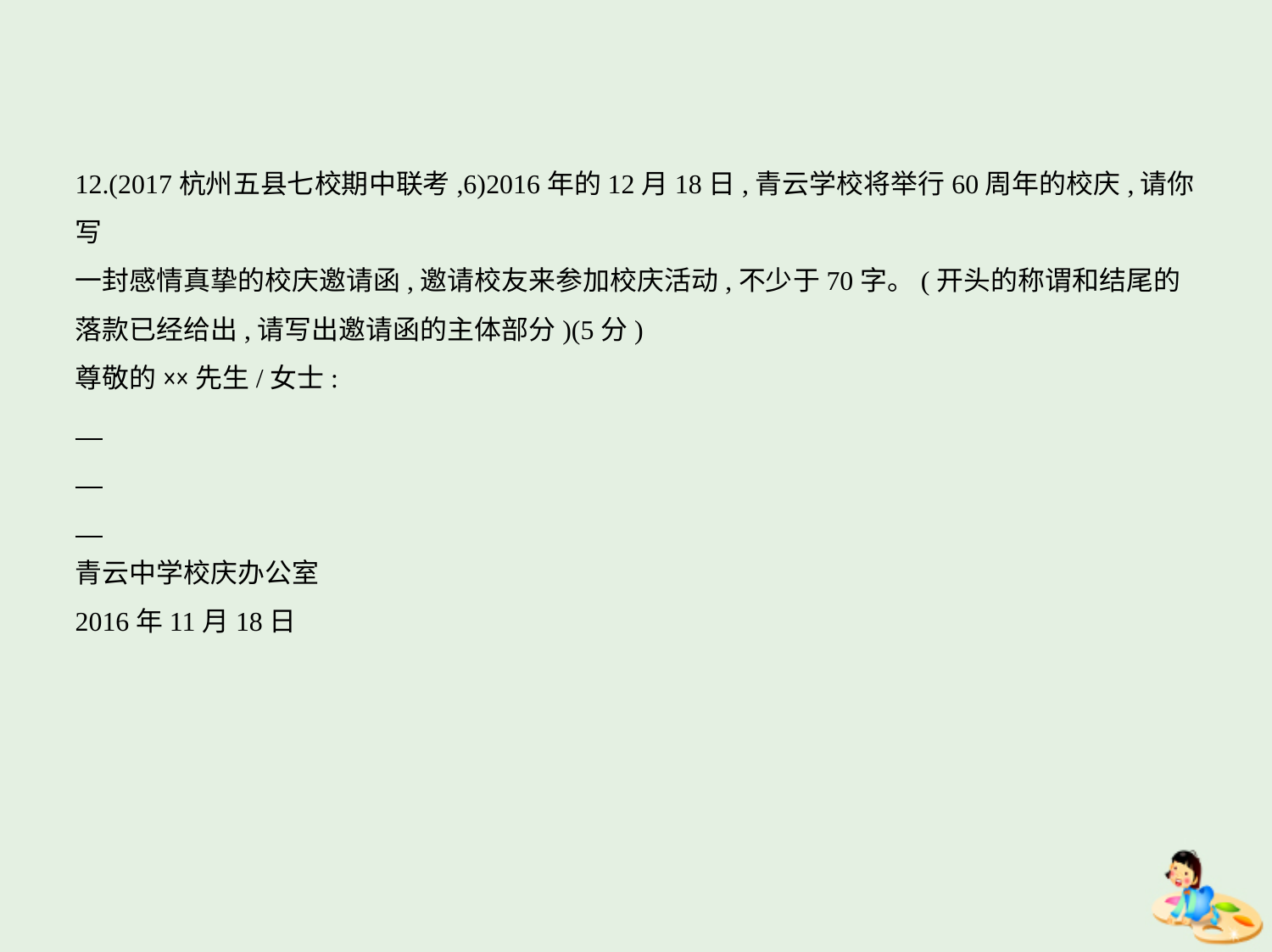

12.(2017杭州五县七校期中联考,6)2016年的12月18日,青云学校将举行60周年的校庆,请你写
一封感情真挚的校庆邀请函,邀请校友来参加校庆活动,不少于70字。(开头的称谓和结尾的
落款已经给出,请写出邀请函的主体部分)(5分)
尊敬的××先生/女士:

青云中学校庆办公室
2016年11月18日